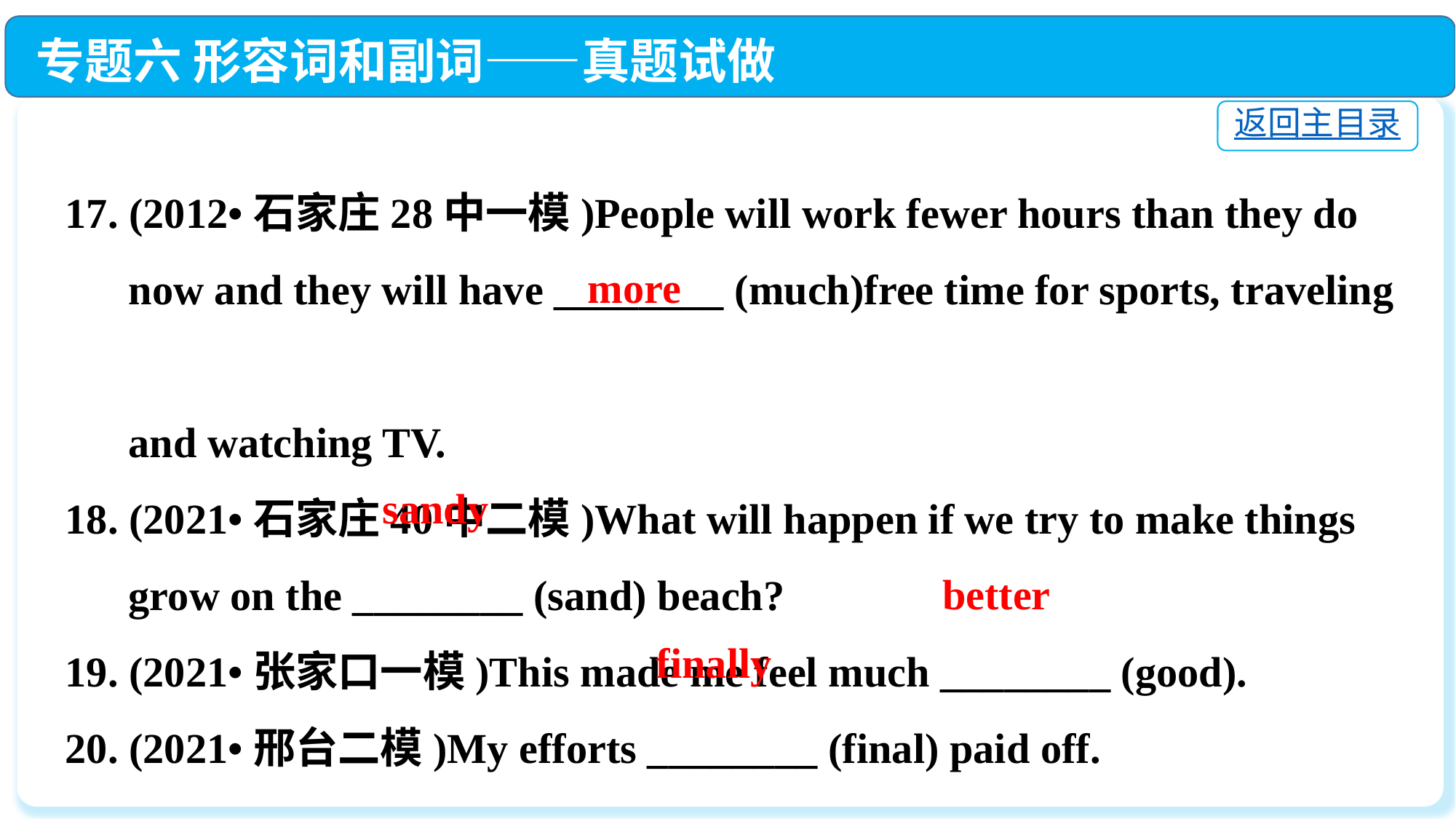

专题六 形容词和副词——真题试做

返回主目录
17. (2012•石家庄28中一模)People will work fewer hours than they do
      now and they will have ________ (much)free time for sports, traveling
      and watching TV.
18. (2021•石家庄40中二模)What will happen if we try to make things
      grow on the ________ (sand) beach?
19. (2021•张家口一模)This made me feel much ________ (good).
20. (2021•邢台二模)My efforts ________ (final) paid off.
more
sandy
better
finally